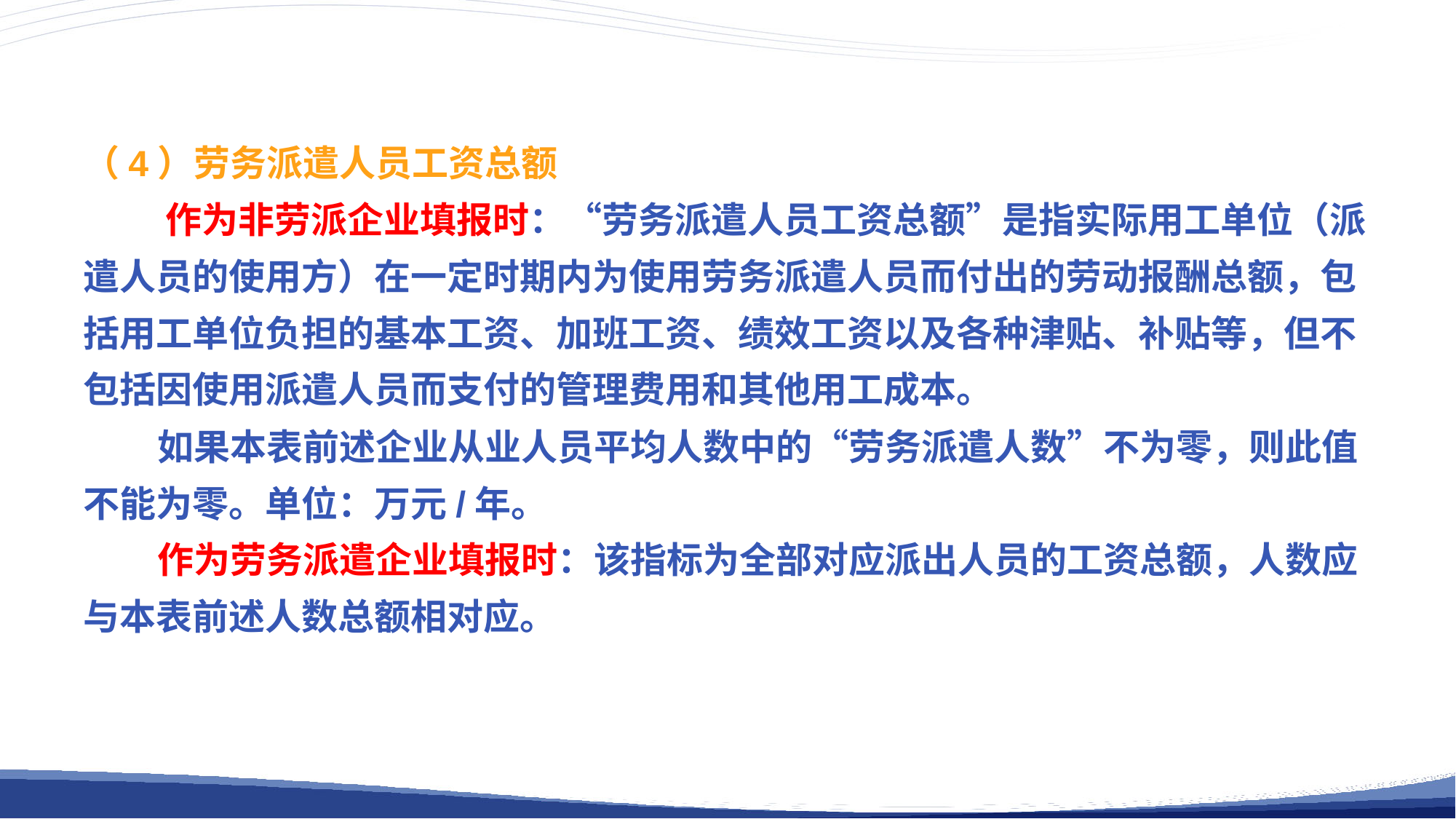

（4）劳务派遣人员工资总额
         作为非劳派企业填报时：“劳务派遣人员工资总额”是指实际用工单位（派遣人员的使用方）在一定时期内为使用劳务派遣人员而付出的劳动报酬总额，包括用工单位负担的基本工资、加班工资、绩效工资以及各种津贴、补贴等，但不包括因使用派遣人员而支付的管理费用和其他用工成本。
        如果本表前述企业从业人员平均人数中的“劳务派遣人数”不为零，则此值不能为零。单位：万元/年。
        作为劳务派遣企业填报时：该指标为全部对应派出人员的工资总额，人数应与本表前述人数总额相对应。